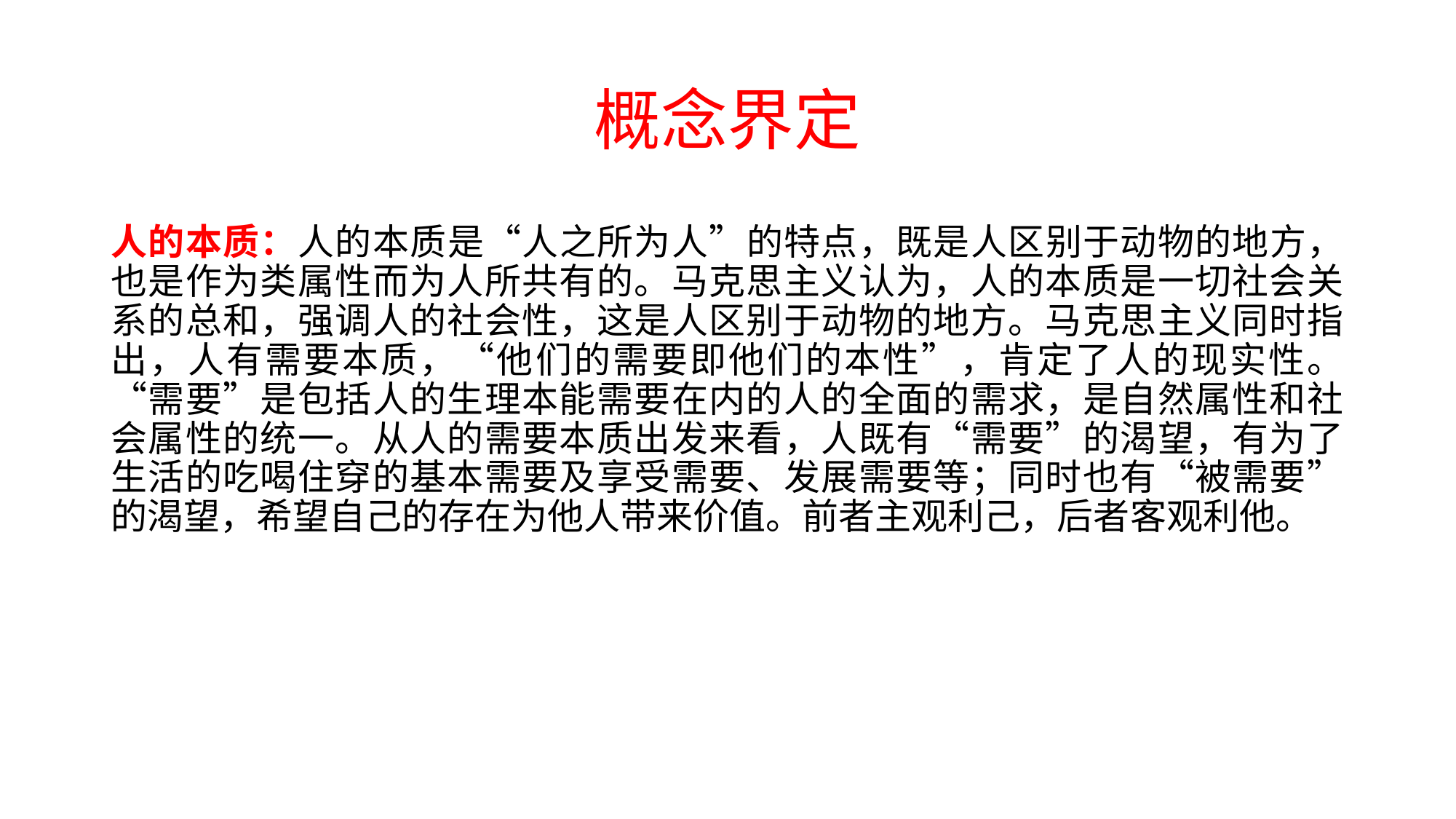

# 概念界定
人的本质：人的本质是“人之所为人”的特点，既是人区别于动物的地方，也是作为类属性而为人所共有的。马克思主义认为，人的本质是一切社会关系的总和，强调人的社会性，这是人区别于动物的地方。马克思主义同时指出，人有需要本质，“他们的需要即他们的本性”，肯定了人的现实性。“需要”是包括人的生理本能需要在内的人的全面的需求，是自然属性和社会属性的统一。从人的需要本质出发来看，人既有“需要”的渴望，有为了生活的吃喝住穿的基本需要及享受需要、发展需要等；同时也有“被需要”的渴望，希望自己的存在为他人带来价值。前者主观利己，后者客观利他。